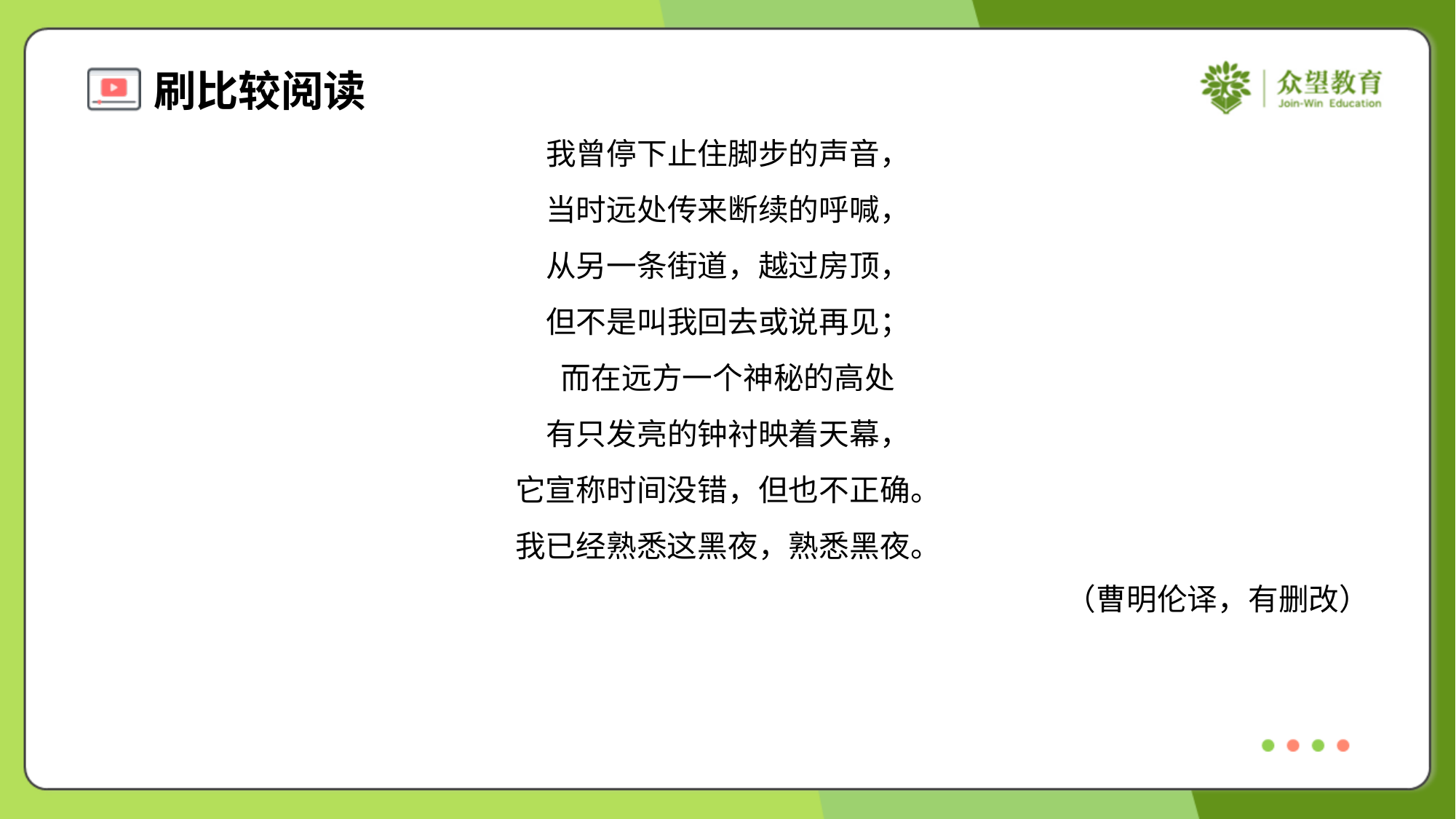

我曾停下止住脚步的声音，
当时远处传来断续的呼喊，
从另一条街道，越过房顶，
但不是叫我回去或说再见；
而在远方一个神秘的高处
有只发亮的钟衬映着天幕，
它宣称时间没错，但也不正确。
我已经熟悉这黑夜，熟悉黑夜。
（曹明伦译，有删改）